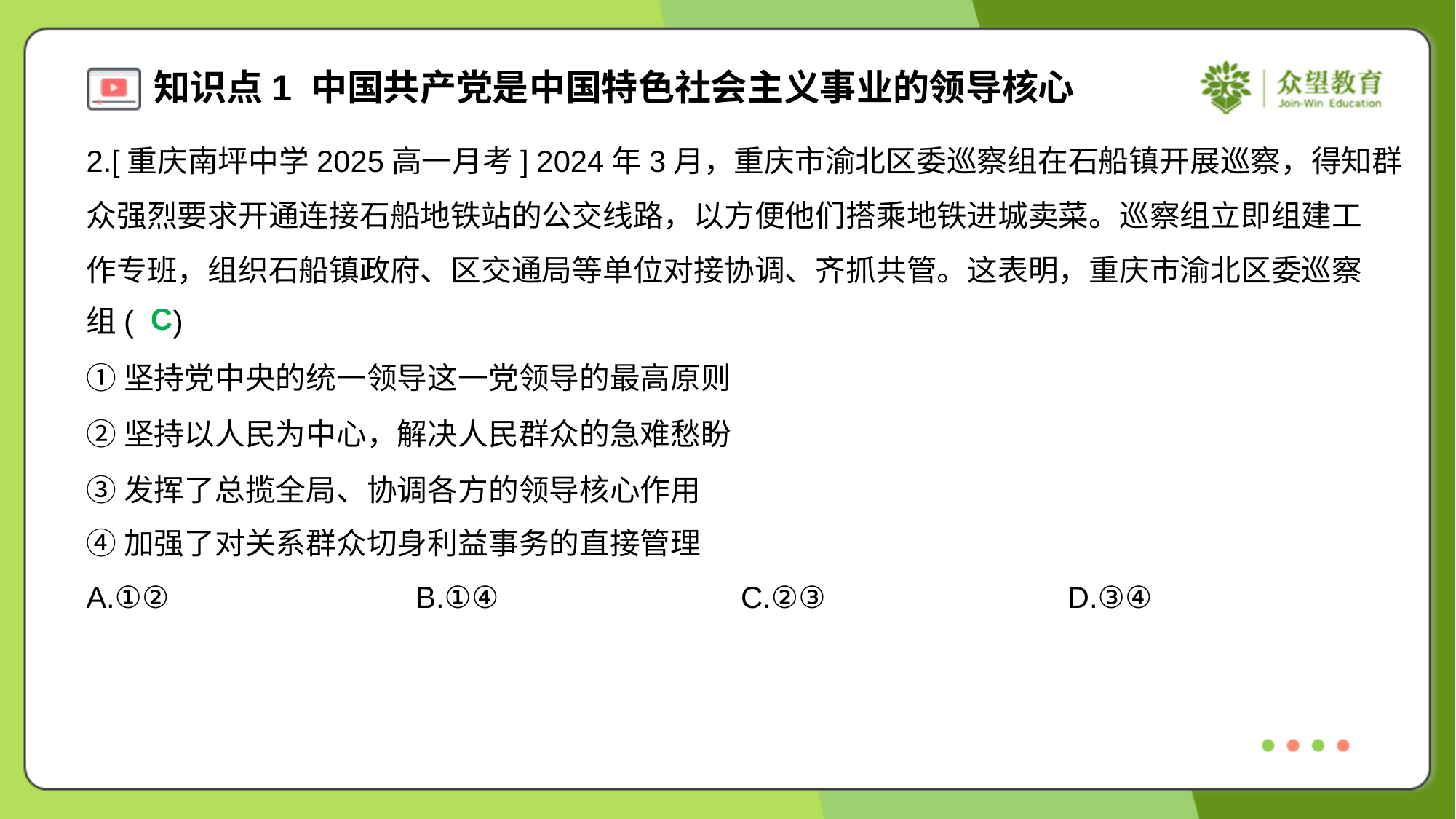

2.[重庆南坪中学2025高一月考] 2024年3月，重庆市渝北区委巡察组在石船镇开展巡察，得知群
众强烈要求开通连接石船地铁站的公交线路，以方便他们搭乘地铁进城卖菜。巡察组立即组建工
作专班，组织石船镇政府、区交通局等单位对接协调、齐抓共管。这表明，重庆市渝北区委巡察
组(     )
C
①坚持党中央的统一领导这一党领导的最高原则
②坚持以人民为中心，解决人民群众的急难愁盼
③发挥了总揽全局、协调各方的领导核心作用
④加强了对关系群众切身利益事务的直接管理
A.①②	B.①④	C.②③	D.③④